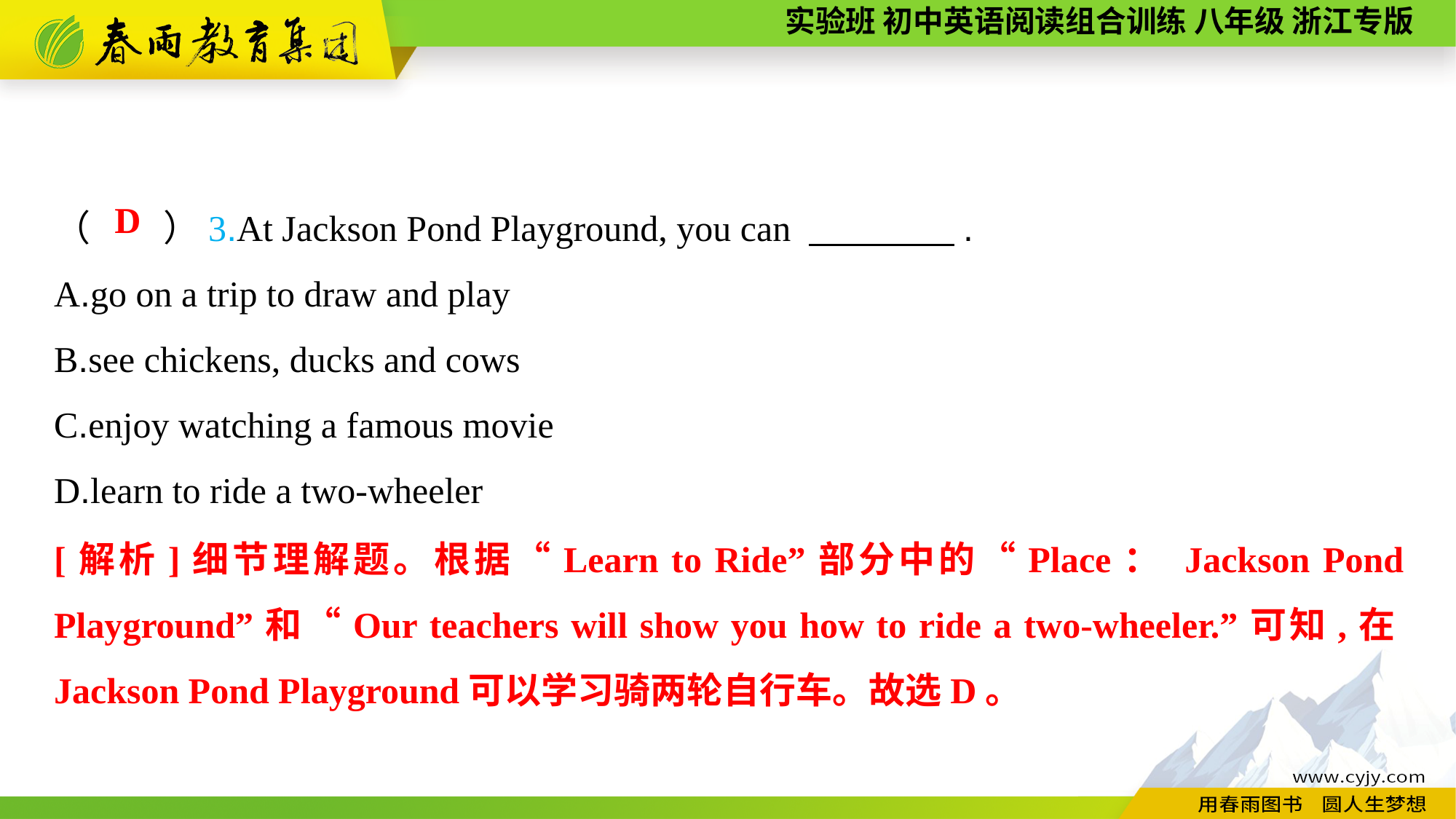

（　　）3.At Jackson Pond Playground, you can 　　　　.
A.go on a trip to draw and play
B.see chickens, ducks and cows
C.enjoy watching a famous movie
D.learn to ride a two-wheeler
D
[解析]细节理解题。根据“Learn to Ride”部分中的“Place： Jackson Pond Playground”和“Our teachers will show you how to ride a two-wheeler.”可知,在Jackson Pond Playground可以学习骑两轮自行车。故选D。